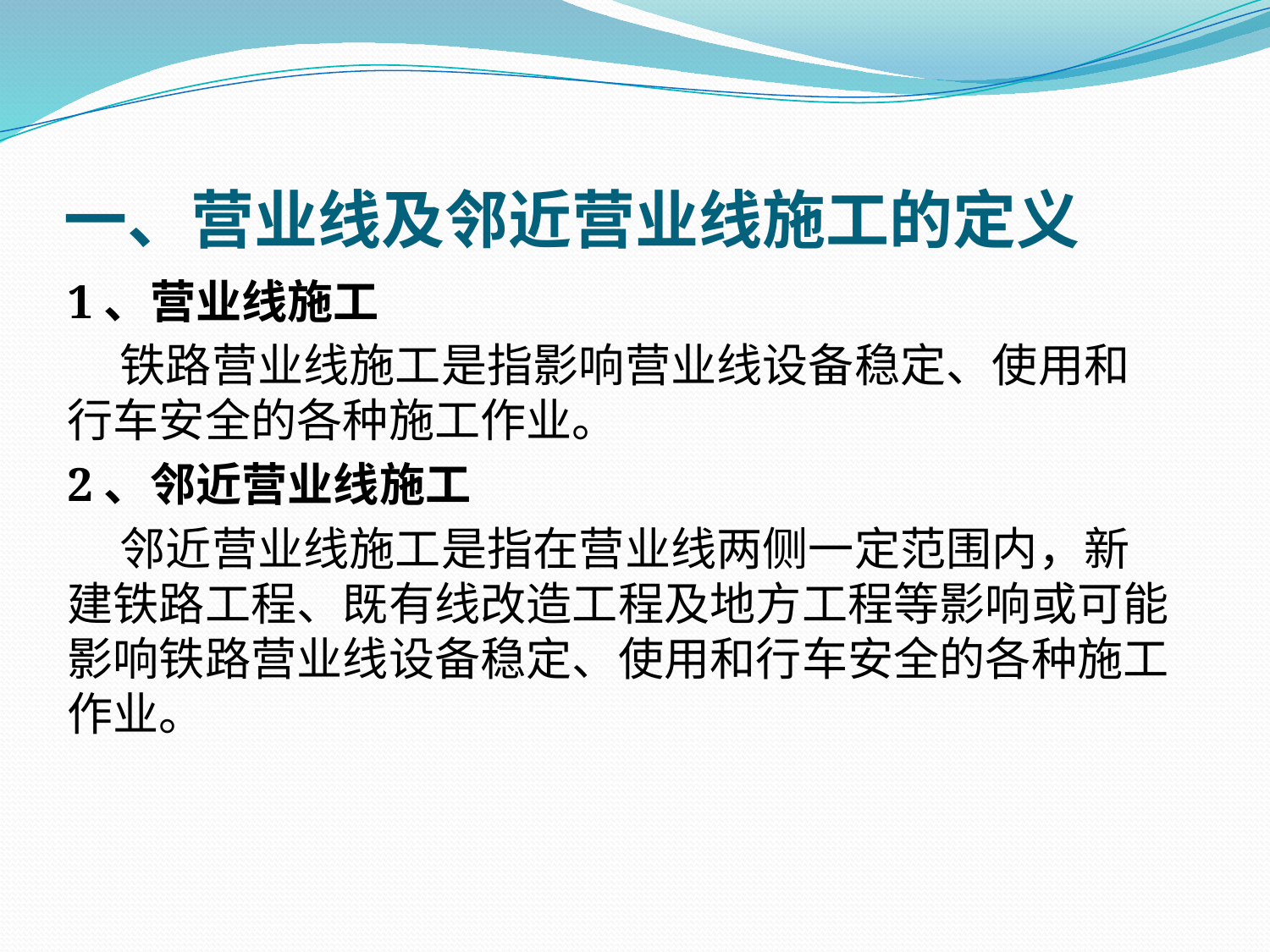

# 一、营业线及邻近营业线施工的定义
1、营业线施工
    铁路营业线施工是指影响营业线设备稳定、使用和行车安全的各种施工作业。
2、邻近营业线施工
    邻近营业线施工是指在营业线两侧一定范围内，新建铁路工程、既有线改造工程及地方工程等影响或可能影响铁路营业线设备稳定、使用和行车安全的各种施工作业。